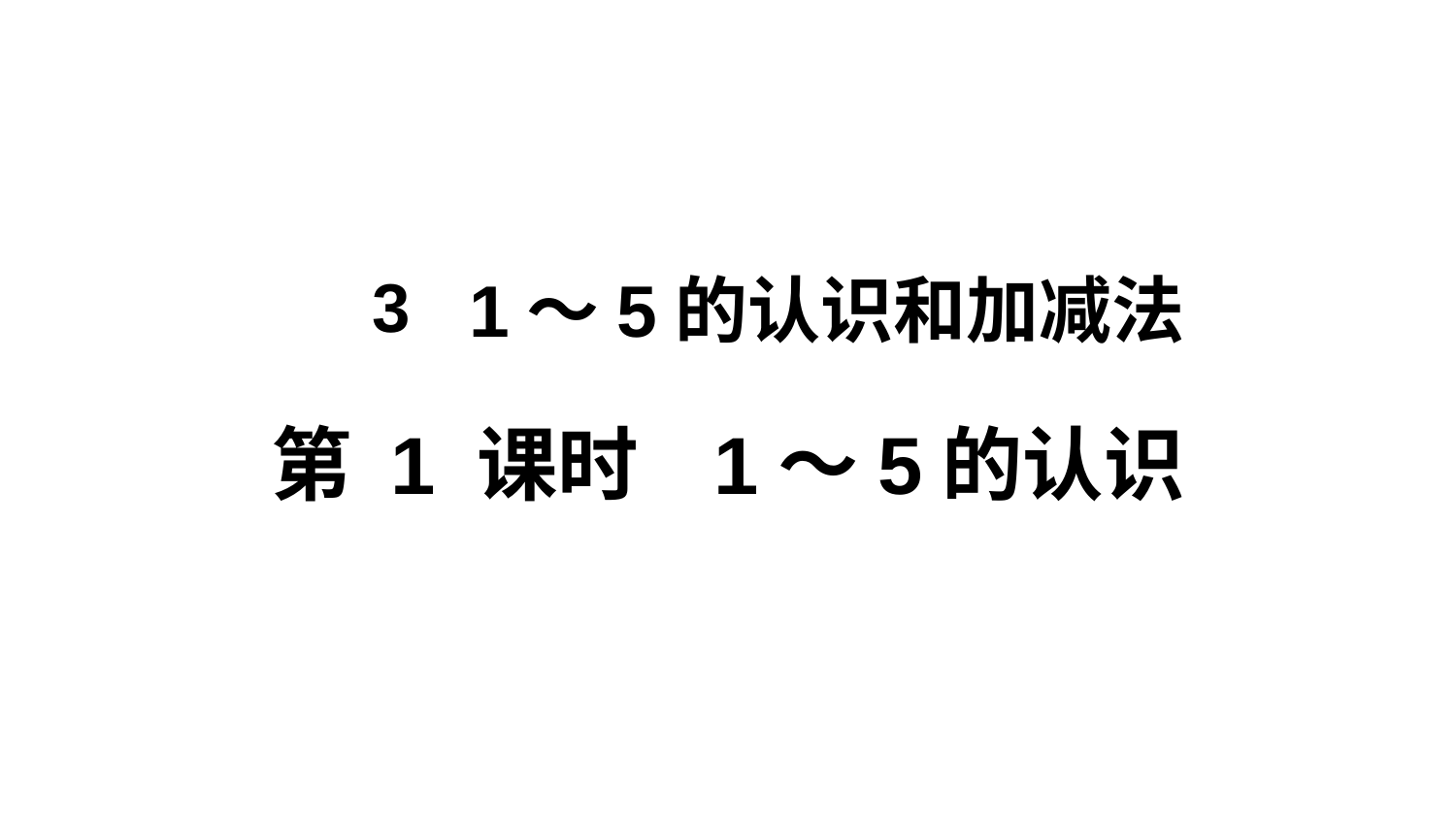

义务教育人教版一年级上册
3
1～5的认识和加减法
第 1 课时   1～5的认识